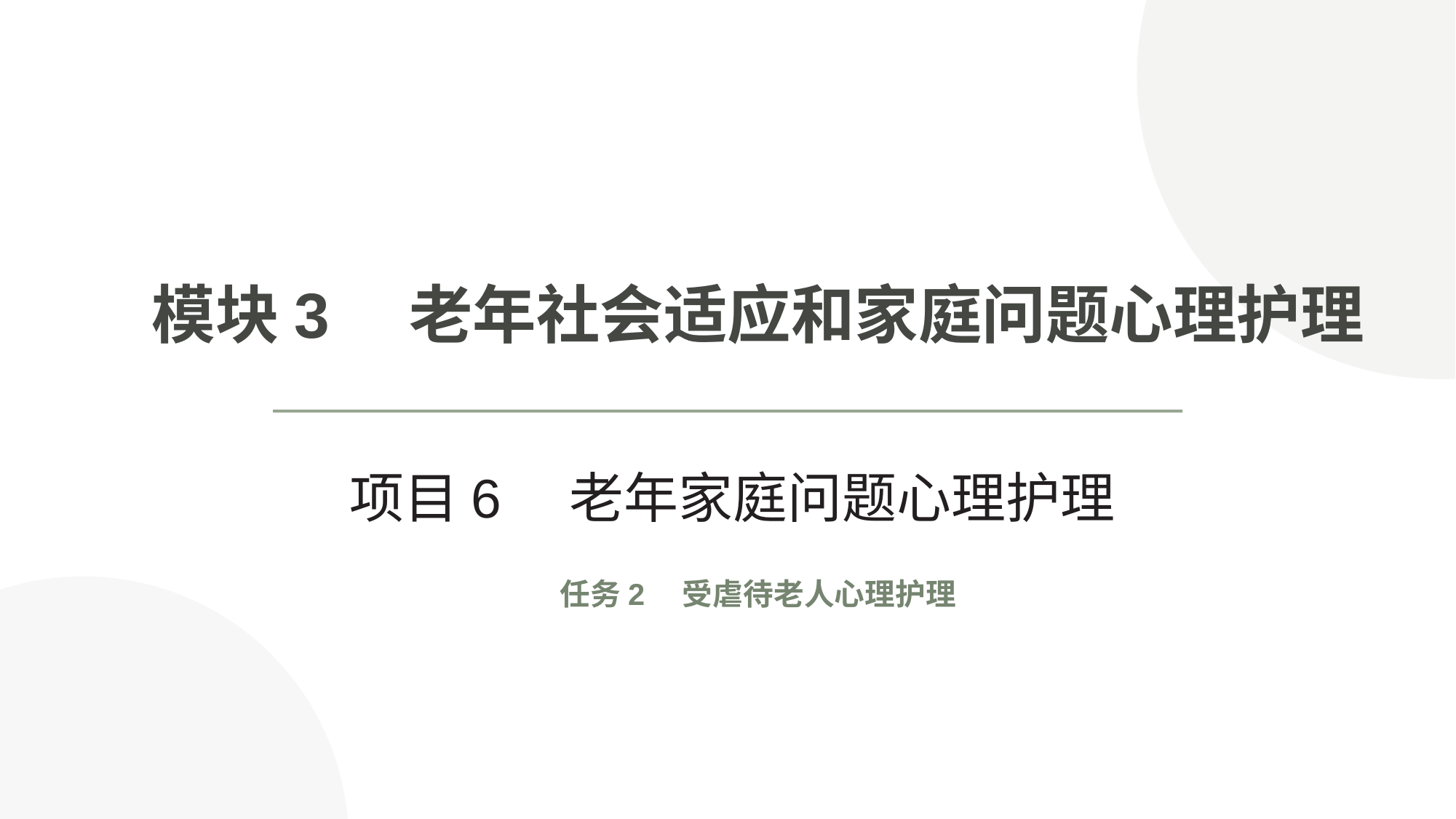

模块3　老年社会适应和家庭问题心理护理

项目6　老年家庭问题心理护理
任务2　受虐待老人心理护理